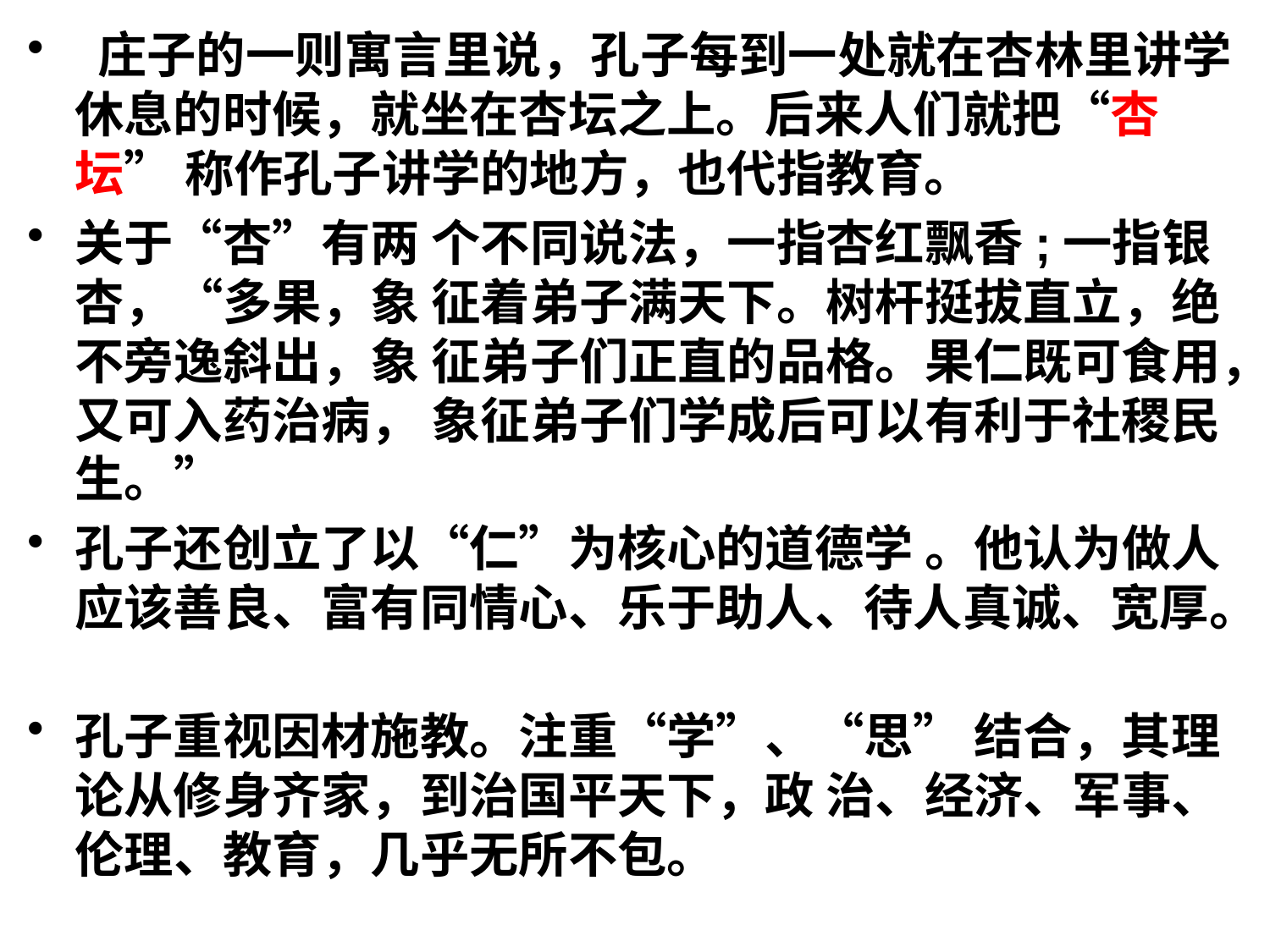

庄子的一则寓言里说，孔子每到一处就在杏林里讲学 休息的时候，就坐在杏坛之上。后来人们就把“杏坛” 称作孔子讲学的地方，也代指教育。
关于“杏”有两 个不同说法，一指杏红飘香;一指银杏，“多果，象 征着弟子满天下。树杆挺拔直立，绝不旁逸斜出，象 征弟子们正直的品格。果仁既可食用，又可入药治病， 象征弟子们学成后可以有利于社稷民生。”
孔子还创立了以“仁”为核心的道德学 。他认为做人应该善良、富有同情心、乐于助人、待人真诚、宽厚。
孔子重视因材施教。注重“学”、“思” 结合，其理论从修身齐家，到治国平天下，政 治、经济、军事、伦理、教育，几乎无所不包。
#